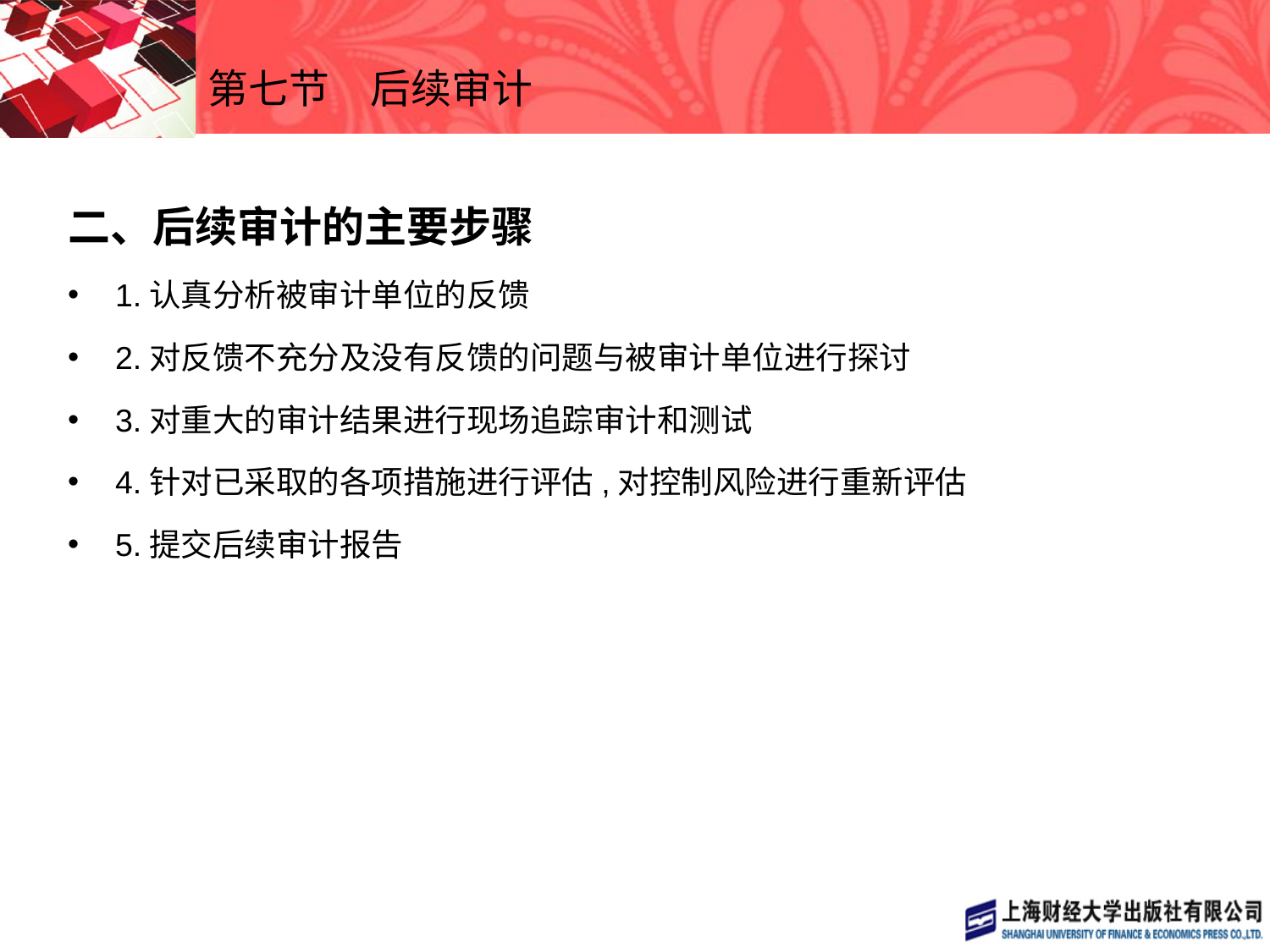

# 第七节　后续审计
二、后续审计的主要步骤
1.认真分析被审计单位的反馈
2.对反馈不充分及没有反馈的问题与被审计单位进行探讨
3.对重大的审计结果进行现场追踪审计和测试
4.针对已采取的各项措施进行评估,对控制风险进行重新评估
5.提交后续审计报告